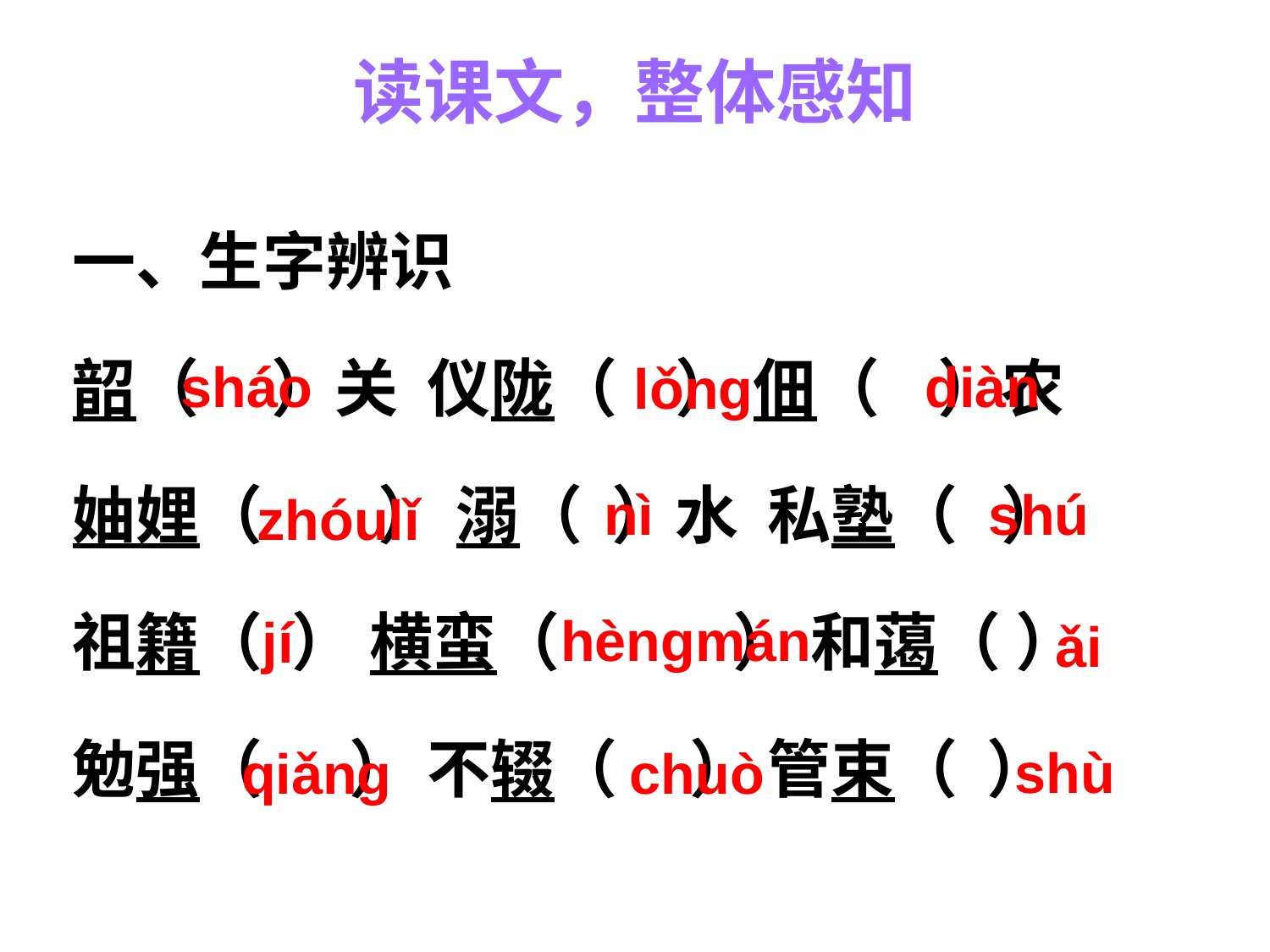

# 读课文，整体感知
一、生字辨识
韶（     ）关  仪陇（    ） 佃（    ）农
妯娌（        ） 溺（  ）水  私塾（   ）
祖籍（  ） 横蛮（            ） 和蔼（ ）
勉强（      ） 不辍（     ） 管束（  ）
sháo
diàn
lǒng
nì
shú
zhóulǐ
hèngmán
jí
ǎi
shù
chuò
qiǎng
4